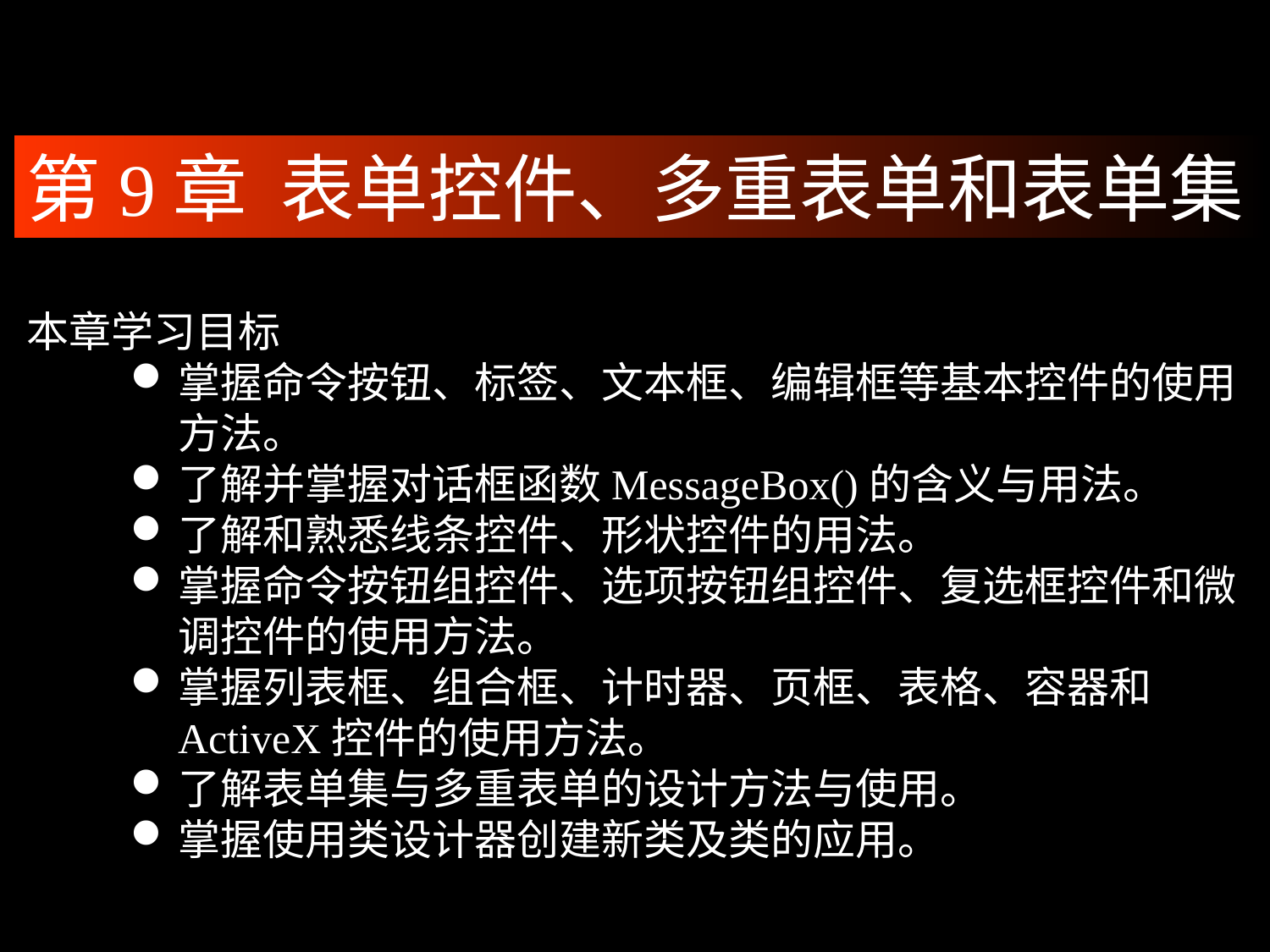

第9章  表单控件、多重表单和表单集
本章学习目标
掌握命令按钮、标签、文本框、编辑框等基本控件的使用方法。
了解并掌握对话框函数MessageBox()的含义与用法。
了解和熟悉线条控件、形状控件的用法。
掌握命令按钮组控件、选项按钮组控件、复选框控件和微调控件的使用方法。
掌握列表框、组合框、计时器、页框、表格、容器和ActiveX控件的使用方法。
了解表单集与多重表单的设计方法与使用。
掌握使用类设计器创建新类及类的应用。